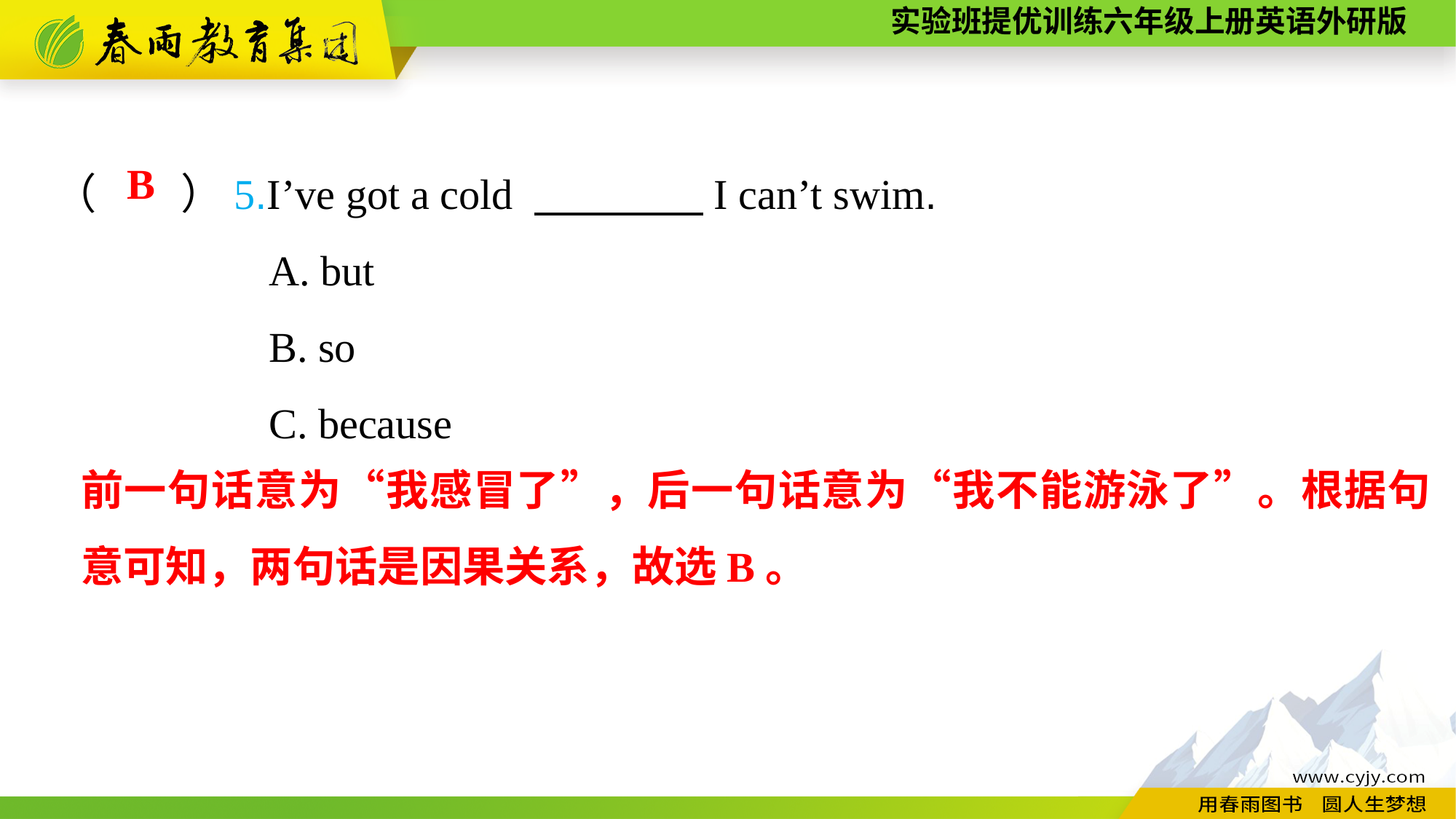

（　　）5.I’ve got a cold 　　　　I can’t swim.
A. but
B. so
C. because
B
前一句话意为“我感冒了”，后一句话意为“我不能游泳了”。根据句意可知，两句话是因果关系，故选B。